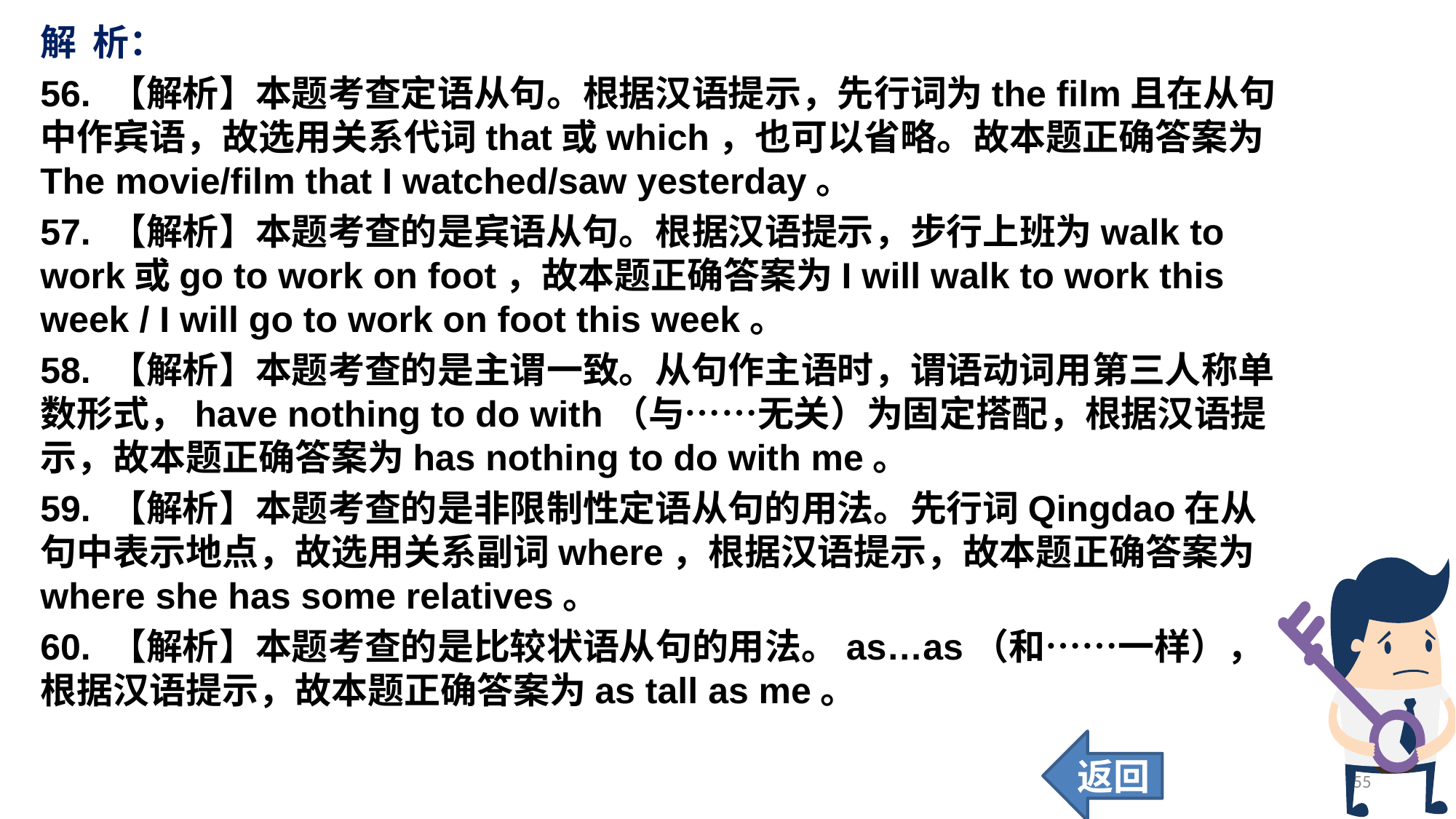

解  析：
56. 【解析】本题考查定语从句。根据汉语提示，先行词为the film且在从句中作宾语，故选用关系代词that或which，也可以省略。故本题正确答案为The movie/film that I watched/saw yesterday。
57. 【解析】本题考查的是宾语从句。根据汉语提示，步行上班为walk to work或go to work on foot，故本题正确答案为I will walk to work this week / I will go to work on foot this week。
58. 【解析】本题考查的是主谓一致。从句作主语时，谓语动词用第三人称单数形式，have nothing to do with（与……无关）为固定搭配，根据汉语提示，故本题正确答案为has nothing to do with me。
59. 【解析】本题考查的是非限制性定语从句的用法。先行词Qingdao在从句中表示地点，故选用关系副词where，根据汉语提示，故本题正确答案为where she has some relatives。
60. 【解析】本题考查的是比较状语从句的用法。as…as（和……一样），根据汉语提示，故本题正确答案为as tall as me。

返回
55